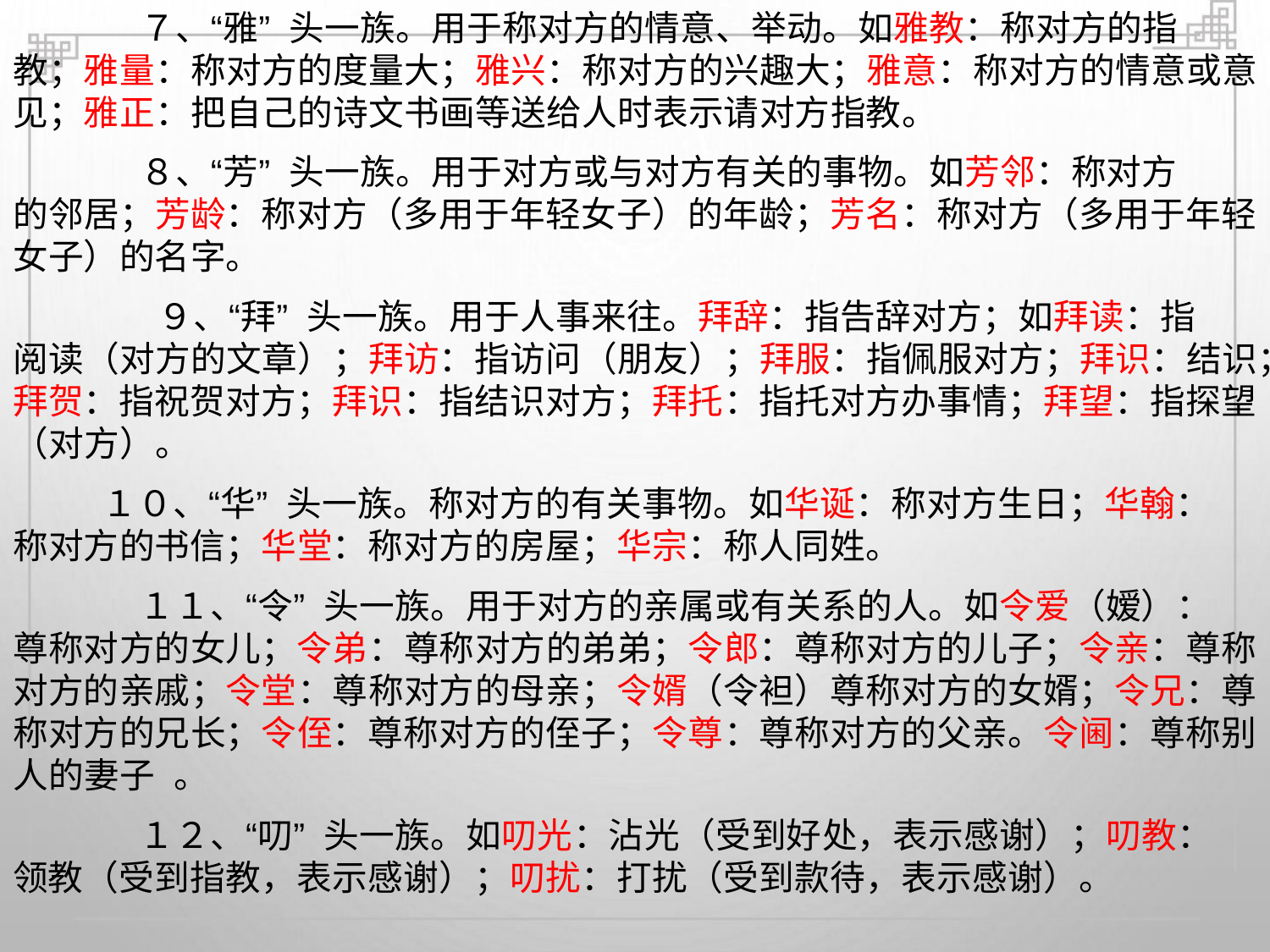

７、“雅” 头一族。用于称对方的情意、举动。如雅教：称对方的指
教；雅量：称对方的度量大；雅兴：称对方的兴趣大；雅意：称对方的情意或意
见；雅正：把自己的诗文书画等送给人时表示请对方指教。
８、“芳” 头一族。用于对方或与对方有关的事物。如芳邻：称对方
的邻居；芳龄：称对方（多用于年轻女子）的年龄；芳名：称对方（多用于年轻
女子）的名字。
９、“拜” 头一族。用于人事来往。拜辞：指告辞对方；如拜读：指
阅读（对方的文章）；拜访：指访问（朋友）；拜服：指佩服对方；拜识：结识；
拜贺：指祝贺对方；拜识：指结识对方；拜托：指托对方办事情；拜望：指探望
（对方）。
１０、“华” 头一族。称对方的有关事物。如华诞：称对方生日；华翰：
称对方的书信；华堂：称对方的房屋；华宗：称人同姓。
１１、“令” 头一族。用于对方的亲属或有关系的人。如令爱（嫒）：
尊称对方的女儿；令弟：尊称对方的弟弟；令郎：尊称对方的儿子；令亲：尊称
对方的亲戚；令堂：尊称对方的母亲；令婿（令袒）尊称对方的女婿；令兄：尊
称对方的兄长；令侄：尊称对方的侄子；令尊：尊称对方的父亲。令阃：尊称别
人的妻子 。
１２、“叨” 头一族。如叨光：沾光（受到好处，表示感谢）；叨教：
领教（受到指教，表示感谢）；叨扰：打扰（受到款待，表示感谢）。